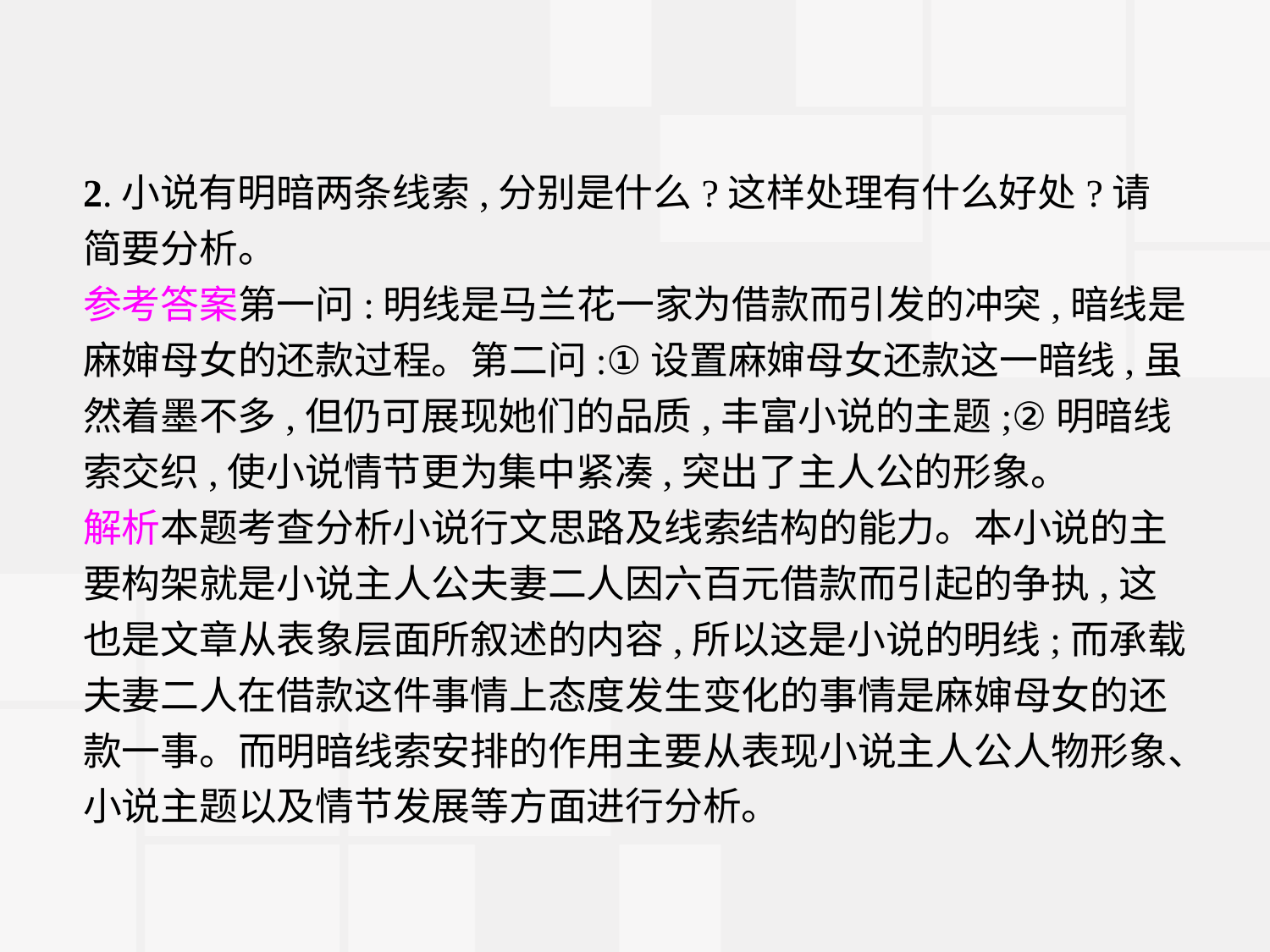

2.小说有明暗两条线索,分别是什么?这样处理有什么好处?请简要分析。
参考答案第一问:明线是马兰花一家为借款而引发的冲突,暗线是麻婶母女的还款过程。第二问:①设置麻婶母女还款这一暗线,虽然着墨不多,但仍可展现她们的品质,丰富小说的主题;②明暗线索交织,使小说情节更为集中紧凑,突出了主人公的形象。
解析本题考查分析小说行文思路及线索结构的能力。本小说的主要构架就是小说主人公夫妻二人因六百元借款而引起的争执,这也是文章从表象层面所叙述的内容,所以这是小说的明线;而承载夫妻二人在借款这件事情上态度发生变化的事情是麻婶母女的还款一事。而明暗线索安排的作用主要从表现小说主人公人物形象、小说主题以及情节发展等方面进行分析。